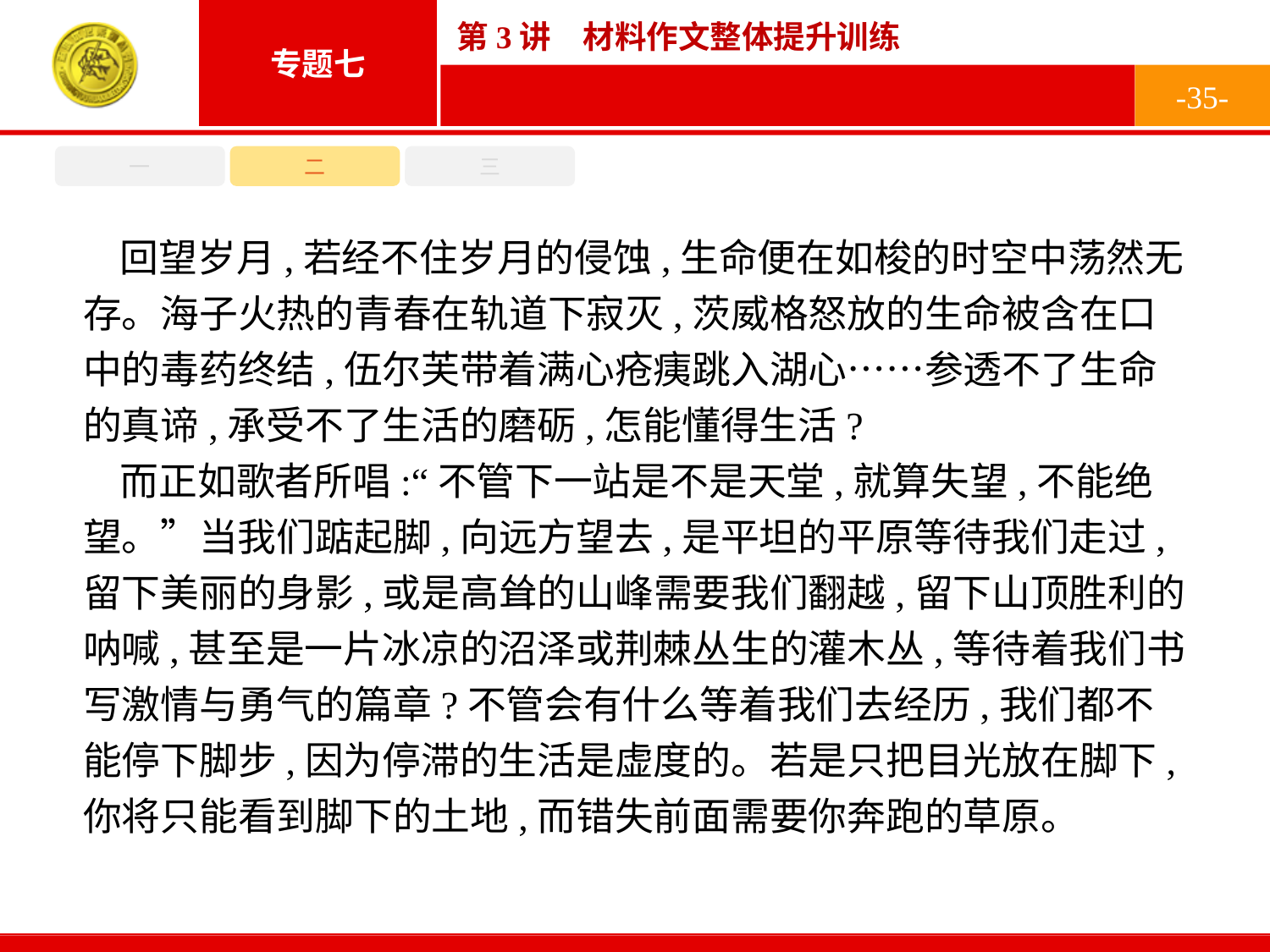

-35-
一
二
三
回望岁月,若经不住岁月的侵蚀,生命便在如梭的时空中荡然无存。海子火热的青春在轨道下寂灭,茨威格怒放的生命被含在口中的毒药终结,伍尔芙带着满心疮痍跳入湖心……参透不了生命的真谛,承受不了生活的磨砺,怎能懂得生活?
而正如歌者所唱:“不管下一站是不是天堂,就算失望,不能绝望。”当我们踮起脚,向远方望去,是平坦的平原等待我们走过,留下美丽的身影,或是高耸的山峰需要我们翻越,留下山顶胜利的呐喊,甚至是一片冰凉的沼泽或荆棘丛生的灌木丛,等待着我们书写激情与勇气的篇章?不管会有什么等着我们去经历,我们都不能停下脚步,因为停滞的生活是虚度的。若是只把目光放在脚下,你将只能看到脚下的土地,而错失前面需要你奔跑的草原。